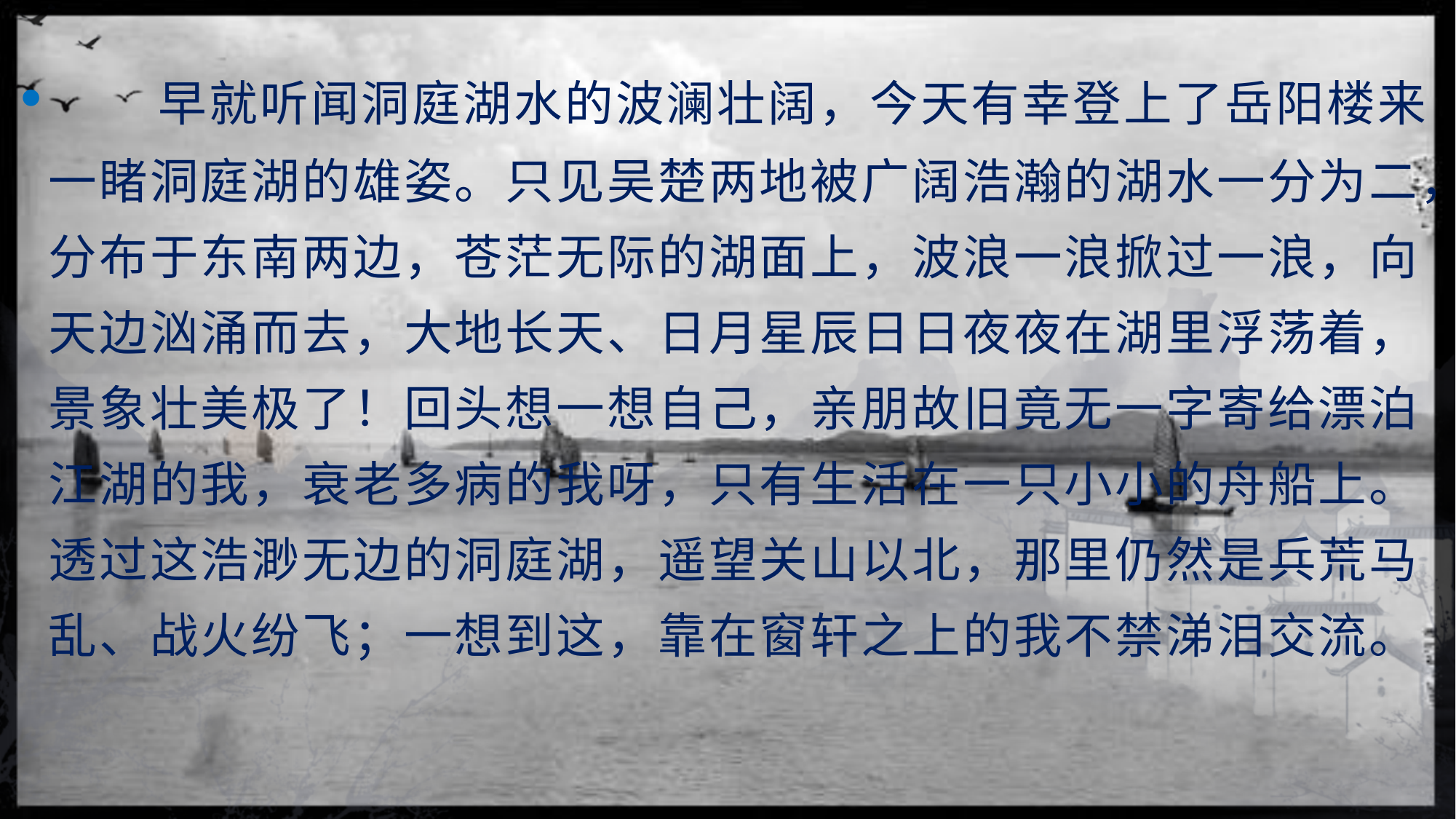

早就听闻洞庭湖水的波澜壮阔，今天有幸登上了岳阳楼来一睹洞庭湖的雄姿。只见吴楚两地被广阔浩瀚的湖水一分为二，分布于东南两边，苍茫无际的湖面上，波浪一浪掀过一浪，向天边汹涌而去，大地长天、日月星辰日日夜夜在湖里浮荡着，景象壮美极了！回头想一想自己，亲朋故旧竟无一字寄给漂泊江湖的我，衰老多病的我呀，只有生活在一只小小的舟船上。透过这浩渺无边的洞庭湖，遥望关山以北，那里仍然是兵荒马乱、战火纷飞；一想到这，靠在窗轩之上的我不禁涕泪交流。